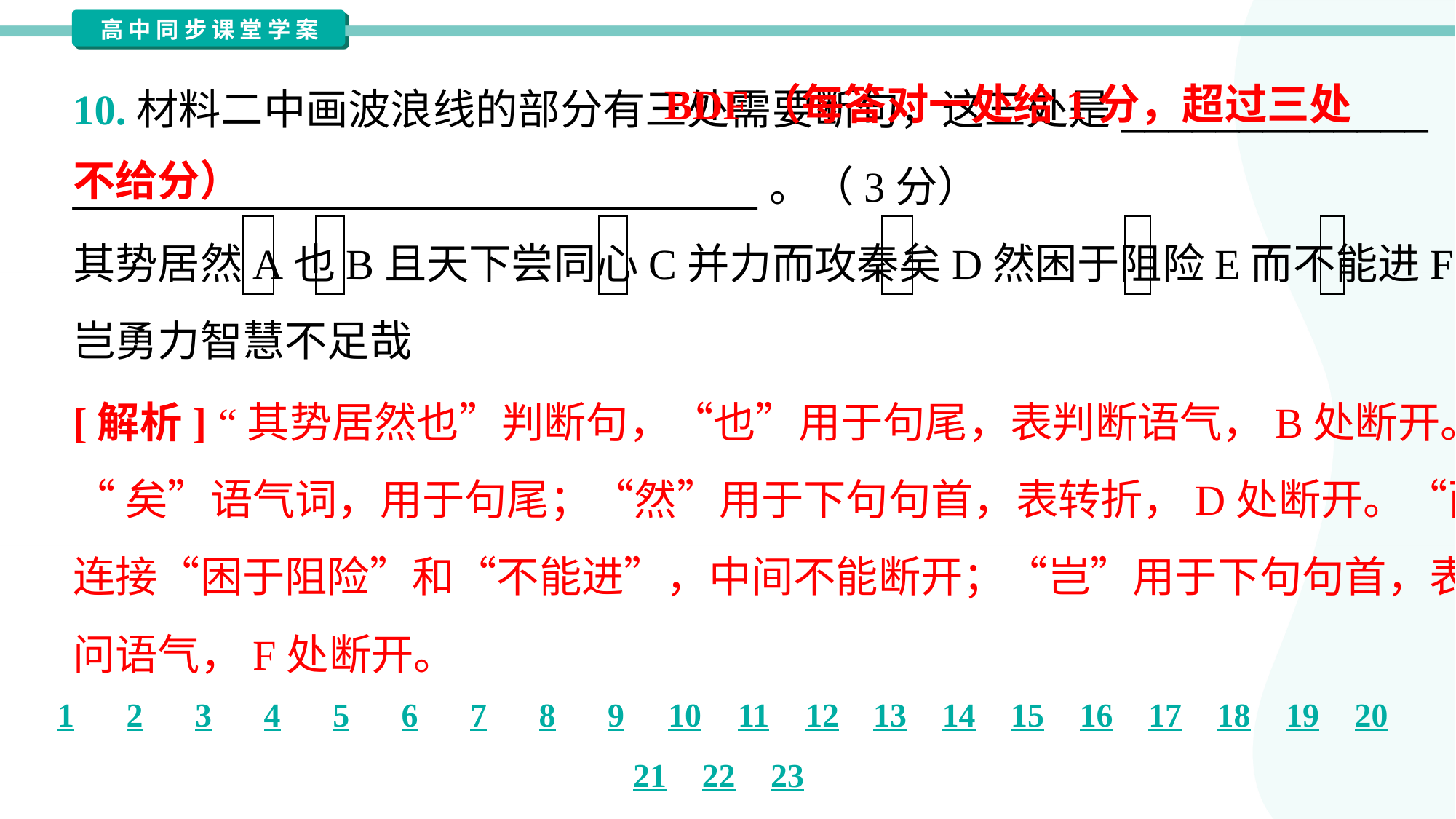

BDF（每答对一处给1分，超过三处不给分）
10.材料二中画波浪线的部分有三处需要断句，这三处是_____________
_____________________________。（3分）
其势居然A也B且天下尝同心C并力而攻秦矣D然困于阻险E而不能进F
岂勇力智慧不足哉

[解析] “其势居然也”判断句，“也”用于句尾，表判断语气，B处断开。
“矣”语气词，用于句尾；“然”用于下句句首，表转折，D处断开。“而”
连接“困于阻险”和“不能进”，中间不能断开；“岂”用于下句句首，表反
问语气，F处断开。